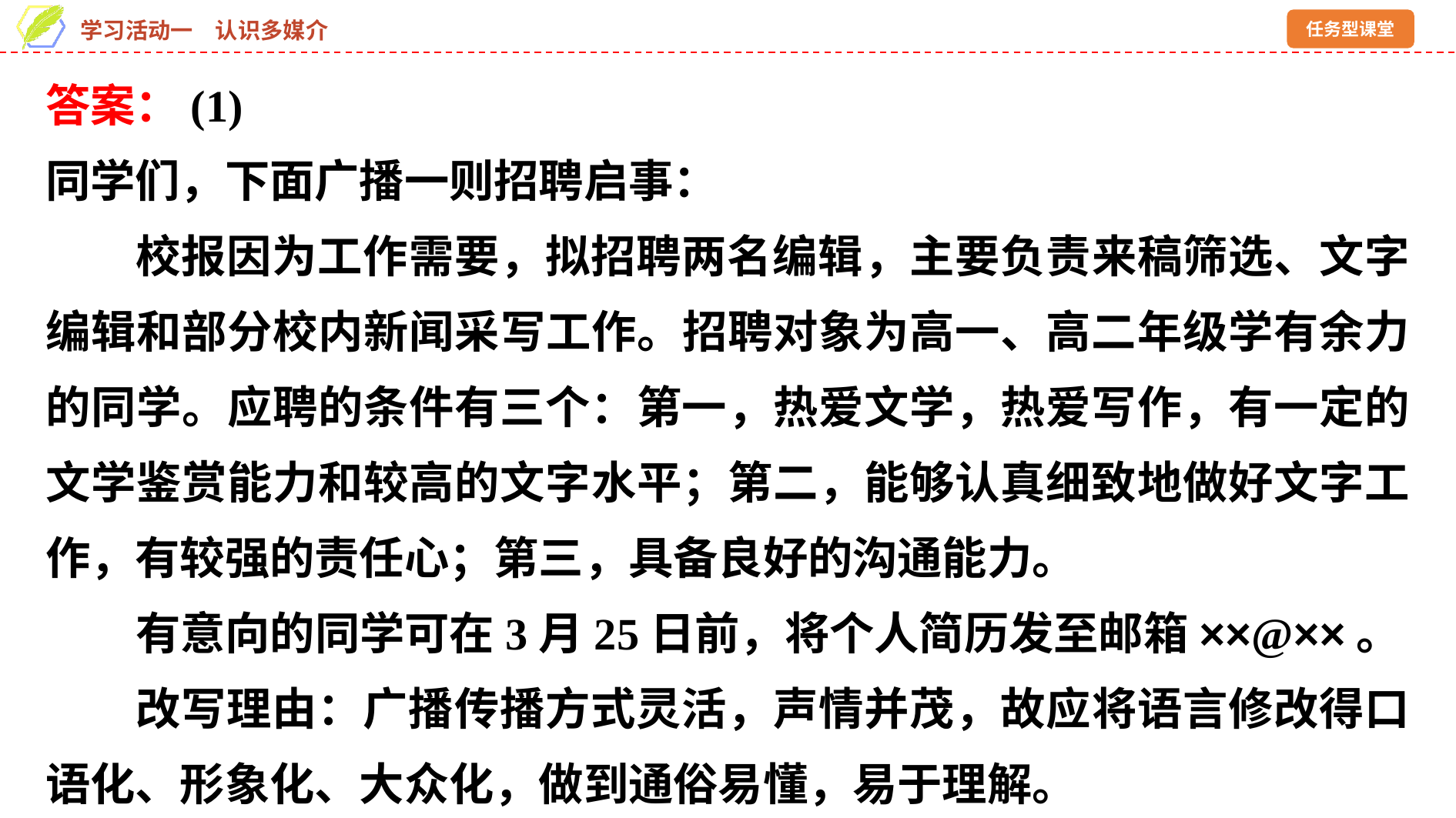

答案：(1)
同学们，下面广播一则招聘启事：
校报因为工作需要，拟招聘两名编辑，主要负责来稿筛选、文字编辑和部分校内新闻采写工作。招聘对象为高一、高二年级学有余力的同学。应聘的条件有三个：第一，热爱文学，热爱写作，有一定的文学鉴赏能力和较高的文字水平；第二，能够认真细致地做好文字工作，有较强的责任心；第三，具备良好的沟通能力。
有意向的同学可在3月25日前，将个人简历发至邮箱××@××。
改写理由：广播传播方式灵活，声情并茂，故应将语言修改得口语化、形象化、大众化，做到通俗易懂，易于理解。